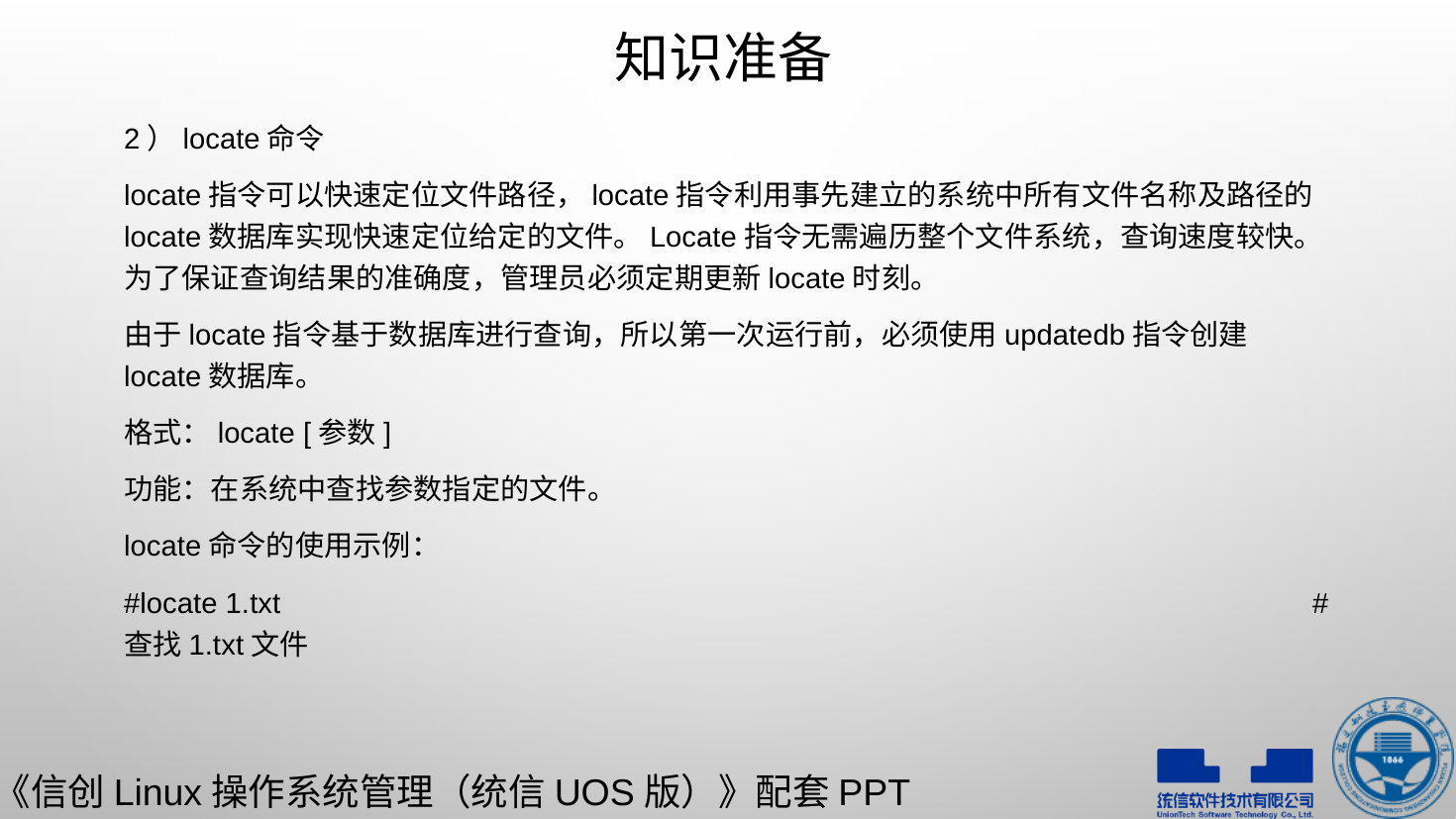

# 知识准备
2）locate命令
locate指令可以快速定位文件路径，locate指令利用事先建立的系统中所有文件名称及路径的locate数据库实现快速定位给定的文件。Locate指令无需遍历整个文件系统，查询速度较快。为了保证查询结果的准确度，管理员必须定期更新locate时刻。
由于locate指令基于数据库进行查询，所以第一次运行前，必须使用updatedb指令创建locate数据库。
格式：locate [参数]
功能：在系统中查找参数指定的文件。
locate命令的使用示例：
#locate 1.txt							#查找1.txt文件